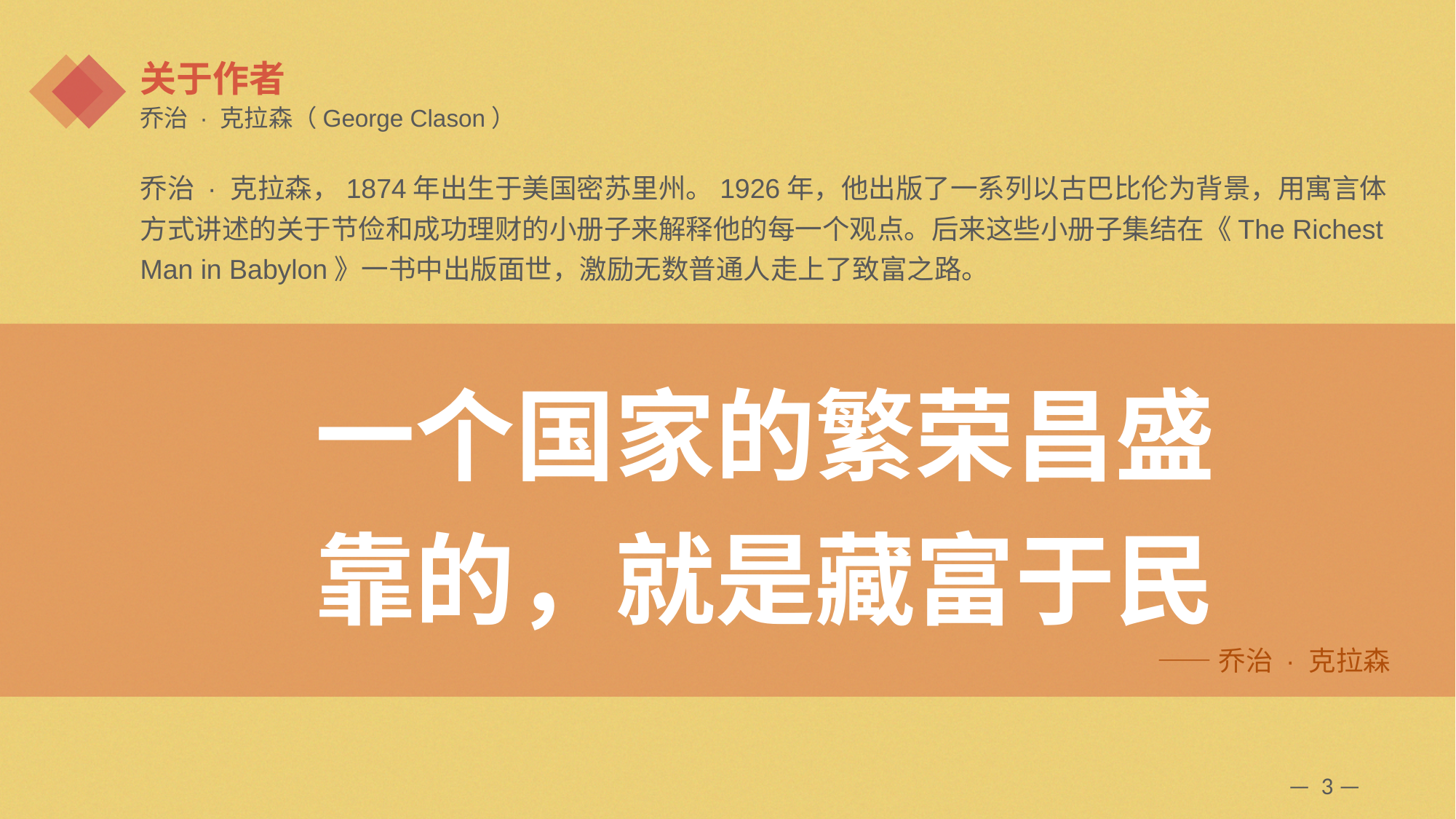

关于作者
乔治 · 克拉森（George Clason）
乔治 · 克拉森，1874年出生于美国密苏里州。1926年，他出版了一系列以古巴比伦为背景，用寓言体方式讲述的关于节俭和成功理财的小册子来解释他的每一个观点。后来这些小册子集结在《The Richest Man in Babylon》一书中出版面世，激励无数普通人走上了致富之路。

一个国家的繁荣昌盛
靠的，就是藏富于民
——乔治 · 克拉森